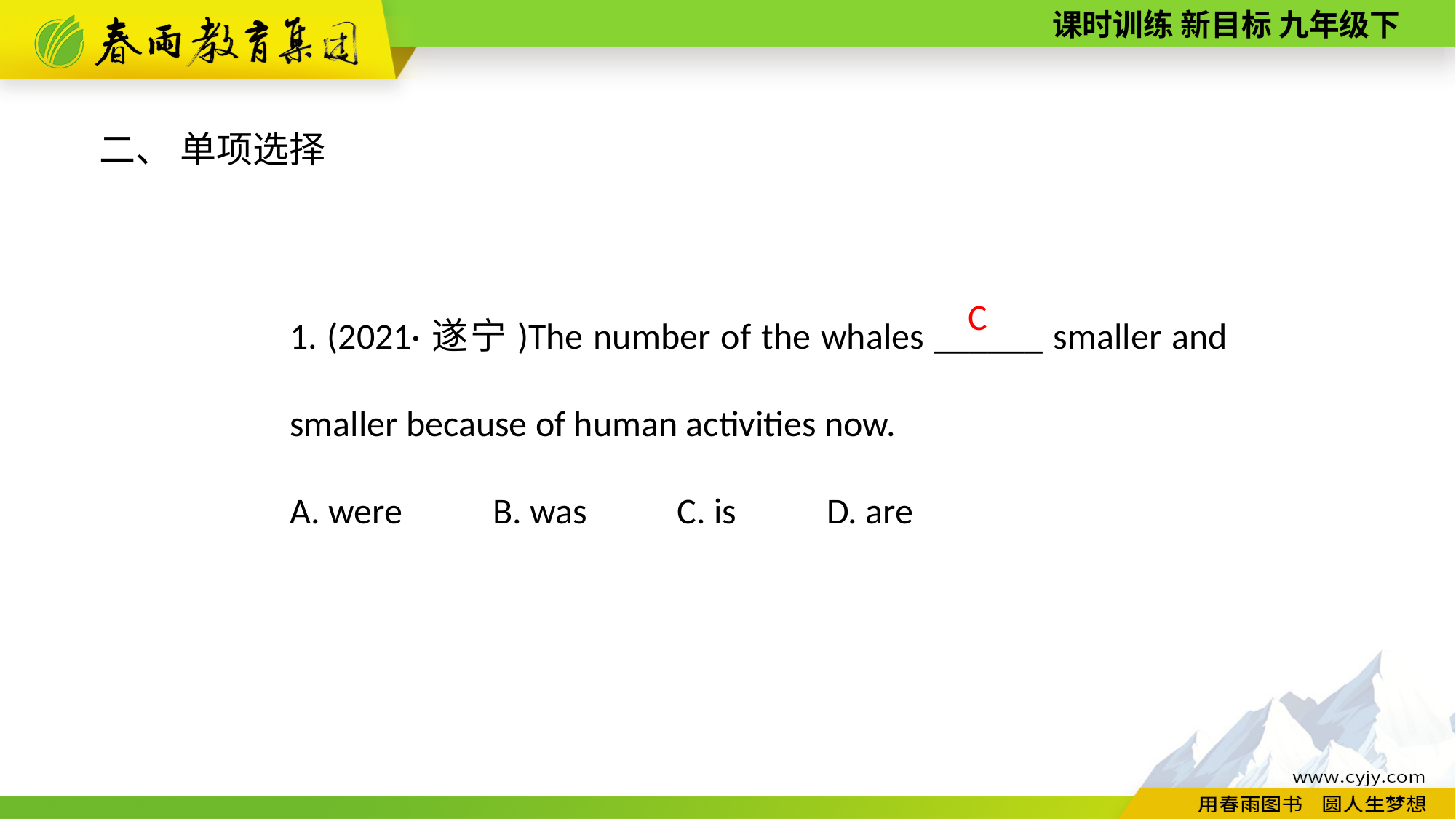

二、 单项选择
1. (2021·遂宁)The number of the whales ______ smaller and smaller because of human activities now.
A. were　　B. was　　C. is　　D. are
C